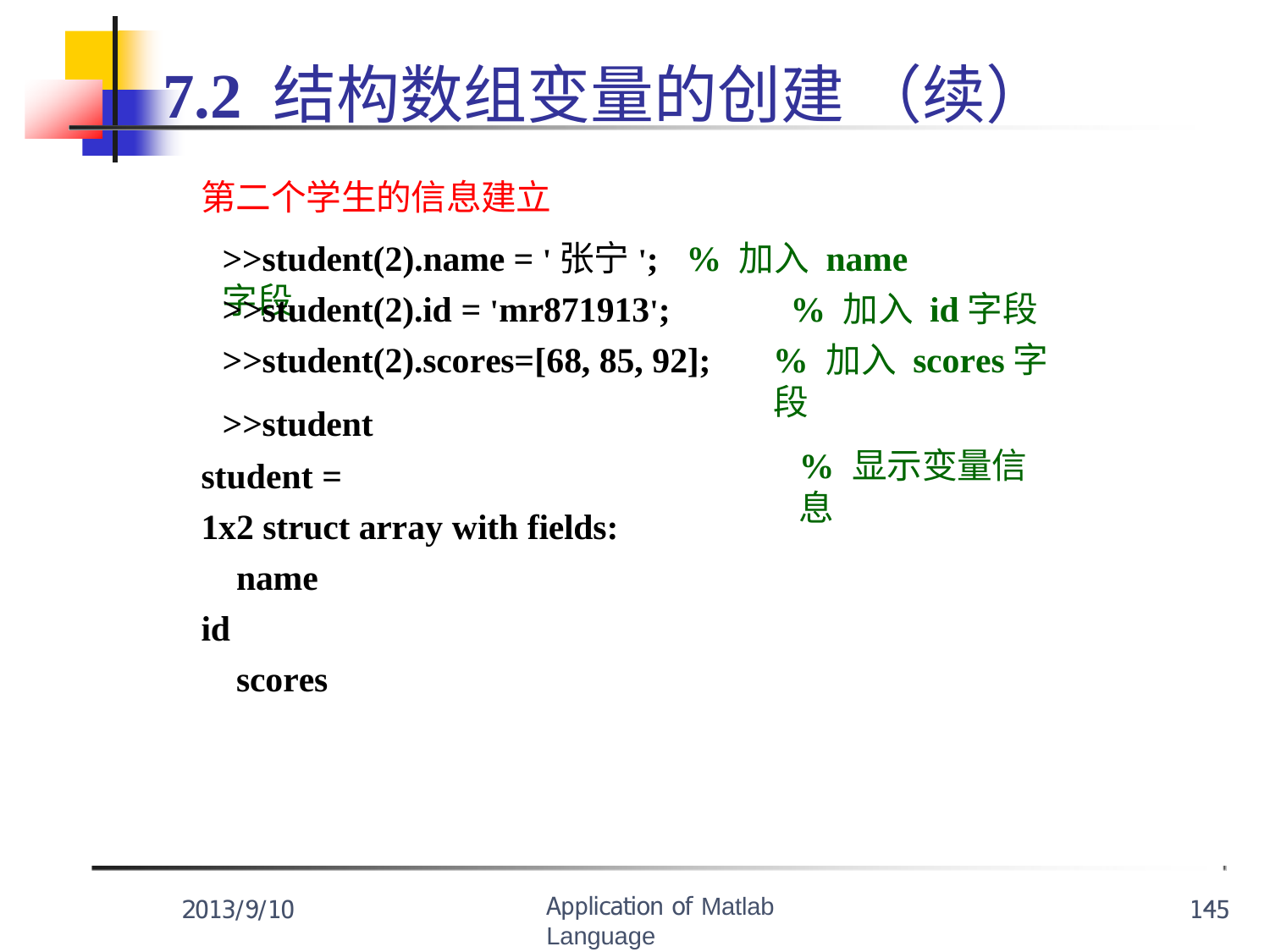

# 7.2 结构数组变量的创建 （续）
第二个学生的信息建立

>>student(2).name = '张宁';	% 加入 name 字段
>>student(2).id = 'mr871913';
>>student(2).scores=[68, 85, 92];

>>student

student =
1x2 struct array with fields: name
id scores
% 加入 id字段
% 加入 scores字段

% 显示变量信息
Application of Matlab Language
2013/9/10
145